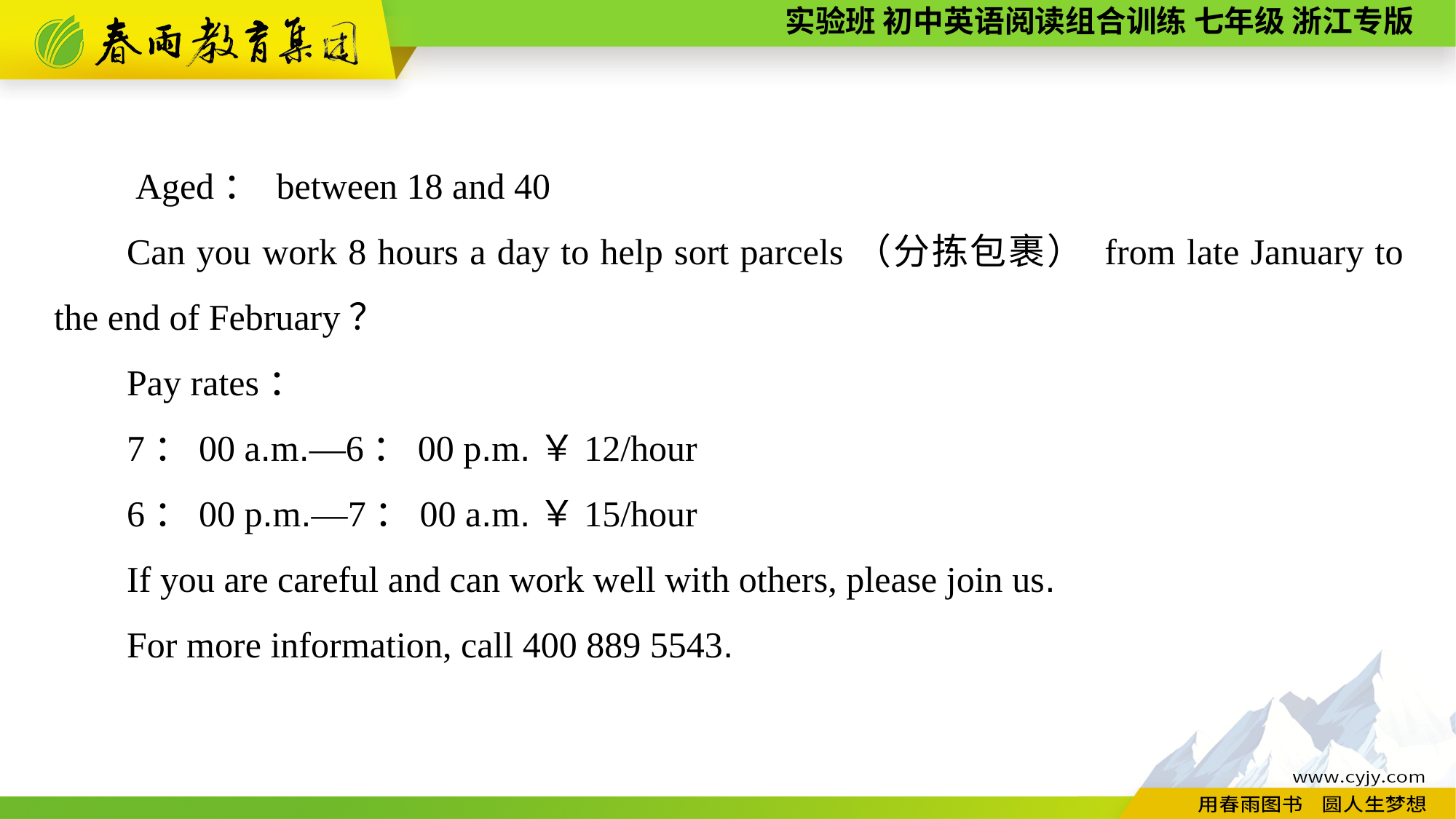

Aged： between 18 and 40
Can you work 8 hours a day to help sort parcels（分拣包裹） from late January to the end of February？
Pay rates：
7：00 a.m.—6：00 p.m.￥12/hour
6：00 p.m.—7：00 a.m.￥15/hour
If you are careful and can work well with others, please join us.
For more information, call 400 889 5543.